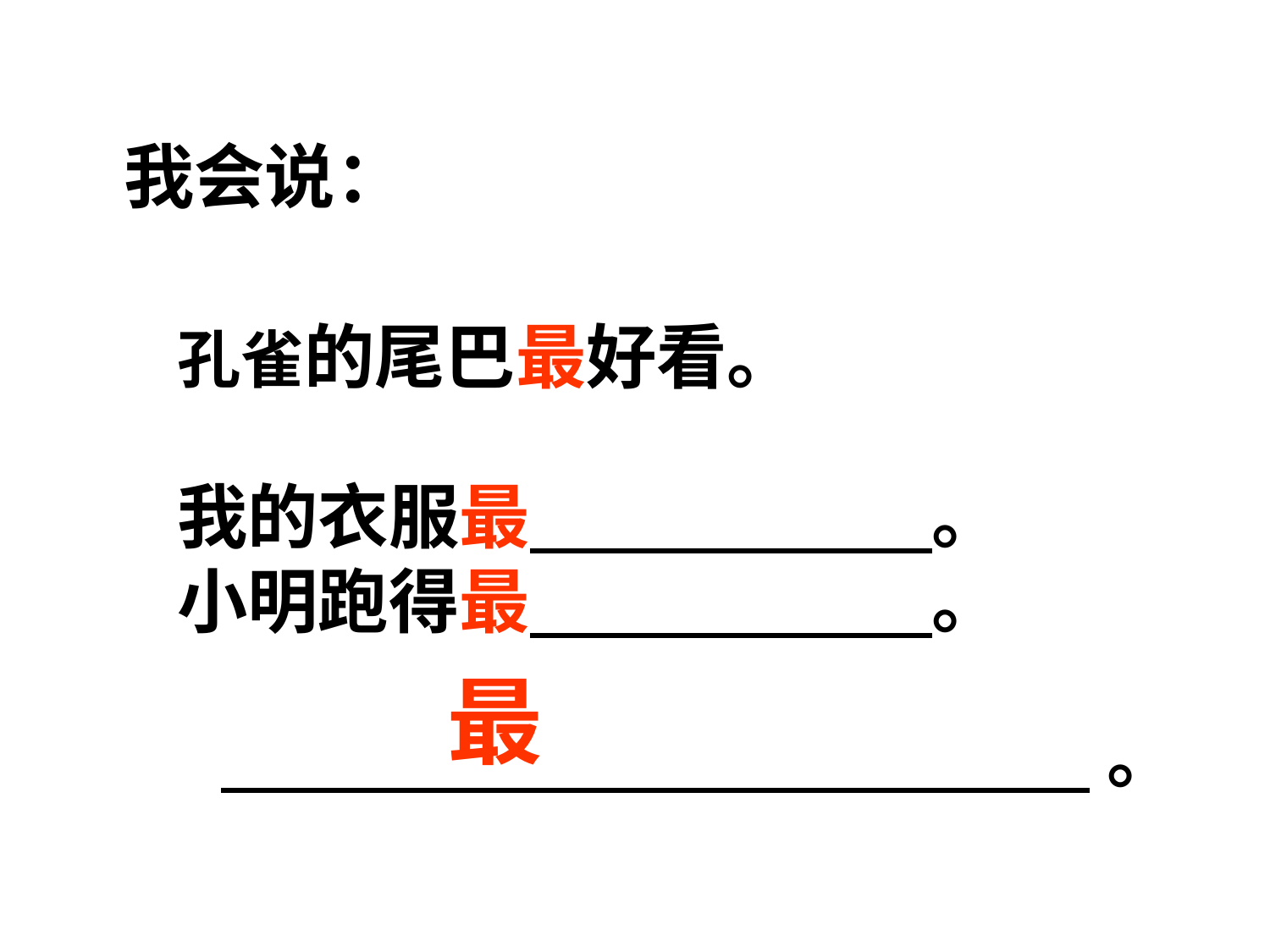

我会说：
孔雀的尾巴最好看。
我的衣服最                         。
小明跑得最                         。
最
                                                      。